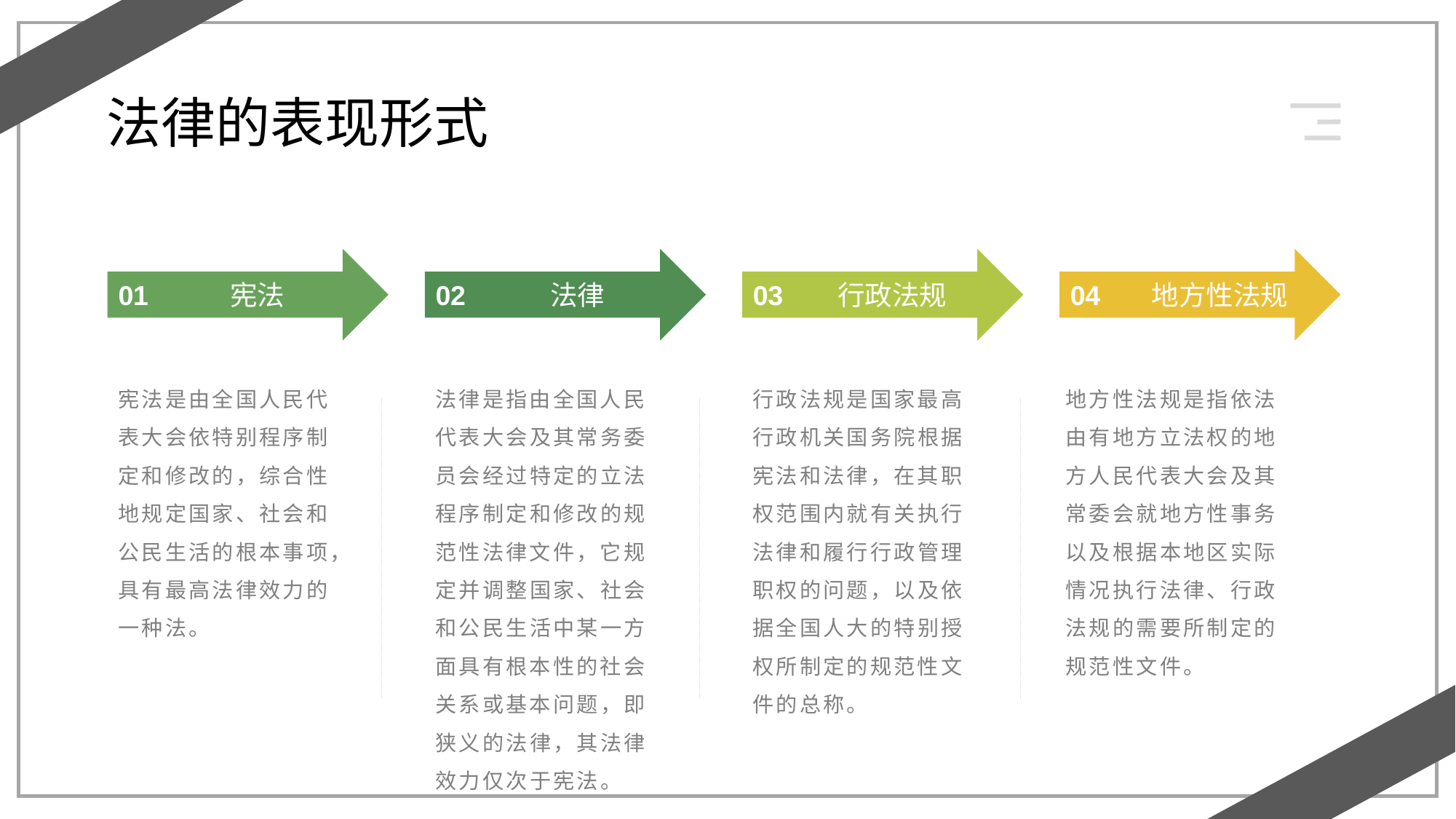

法律的表现形式

01
宪法
02
法律
03
行政法规
04
地方性法规
宪法是由全国人民代表大会依特别程序制定和修改的，综合性地规定国家、社会和公民生活的根本事项，具有最高法律效力的一种法。
法律是指由全国人民代表大会及其常务委员会经过特定的立法程序制定和修改的规范性法律文件，它规定并调整国家、社会和公民生活中某一方面具有根本性的社会关系或基本问题，即狭义的法律，其法律效力仅次于宪法。
行政法规是国家最高行政机关国务院根据宪法和法律，在其职权范围内就有关执行法律和履行行政管理职权的问题，以及依据全国人大的特别授权所制定的规范性文件的总称。
地方性法规是指依法由有地方立法权的地方人民代表大会及其常委会就地方性事务以及根据本地区实际情况执行法律、行政法规的需要所制定的规范性文件。